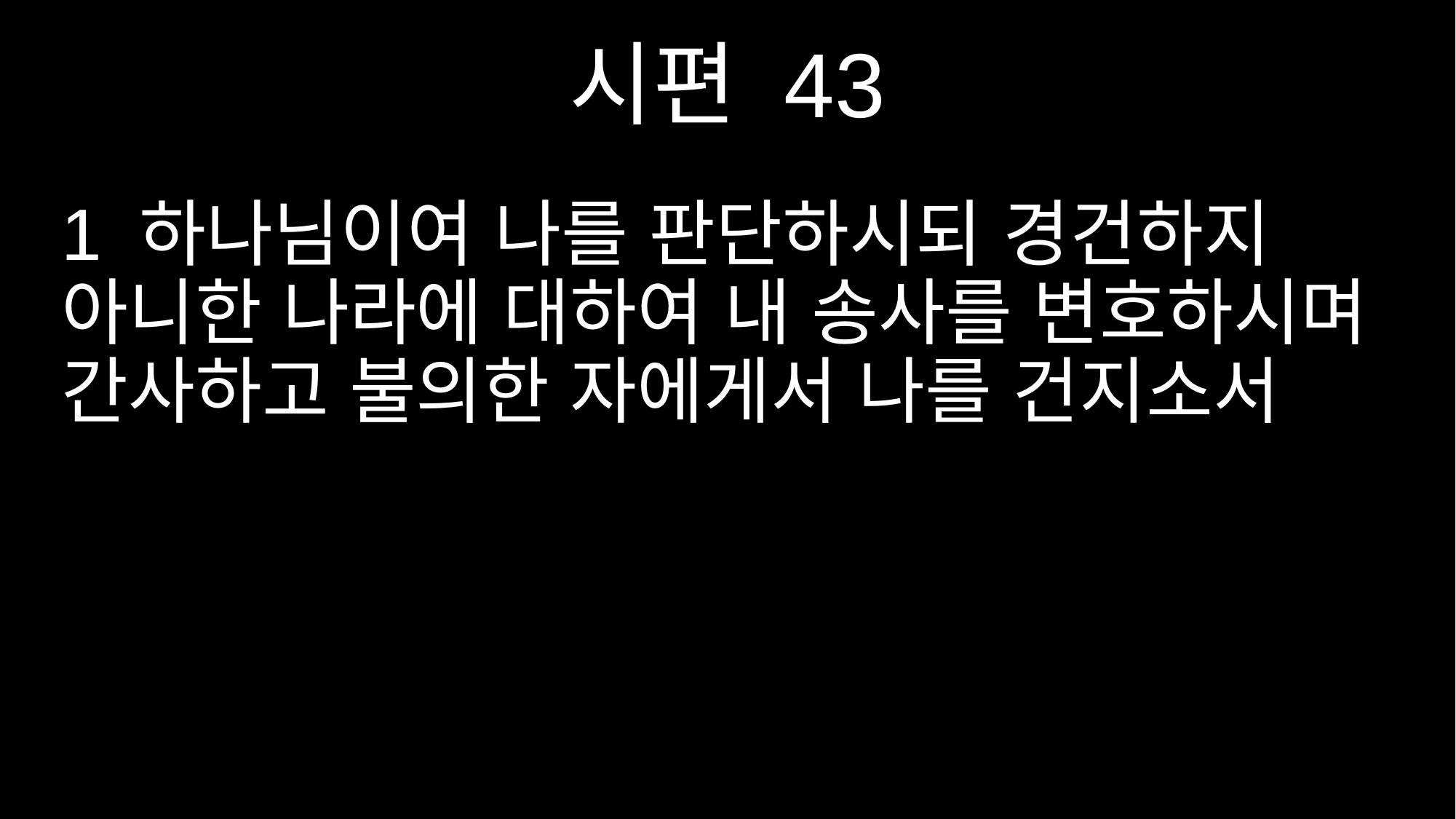

시편 43
1 하나님이여 나를 판단하시되 경건하지 아니한 나라에 대하여 내 송사를 변호하시며 간사하고 불의한 자에게서 나를 건지소서